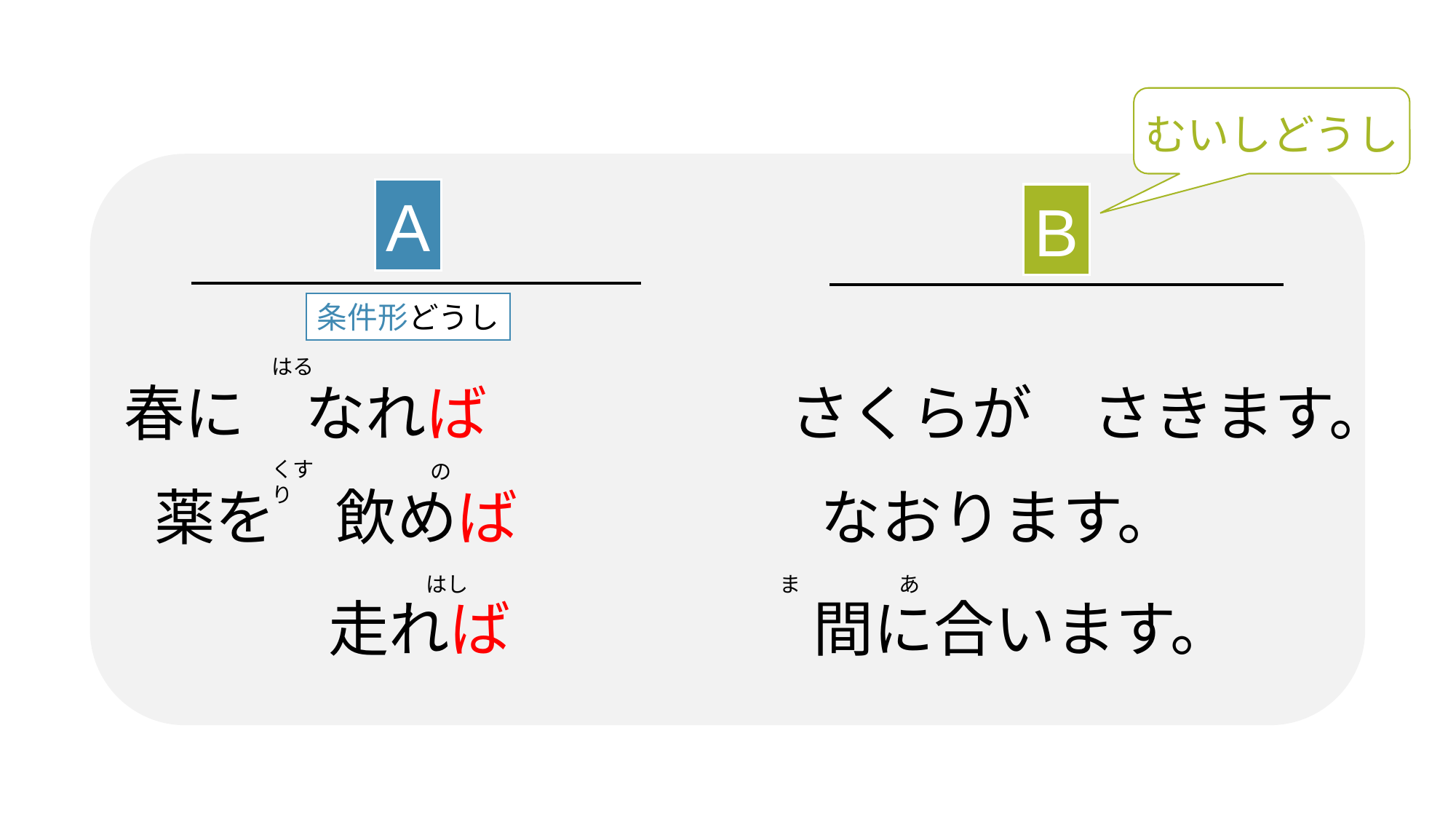

むいしどうし

A
B
条件形どうし
はる
春に　なれば　　　　　さくらが　さきます。
くすり
の
薬を　飲めば　　　　　なおります。
ま
はし
あ
走れば　　　　　間に合います。